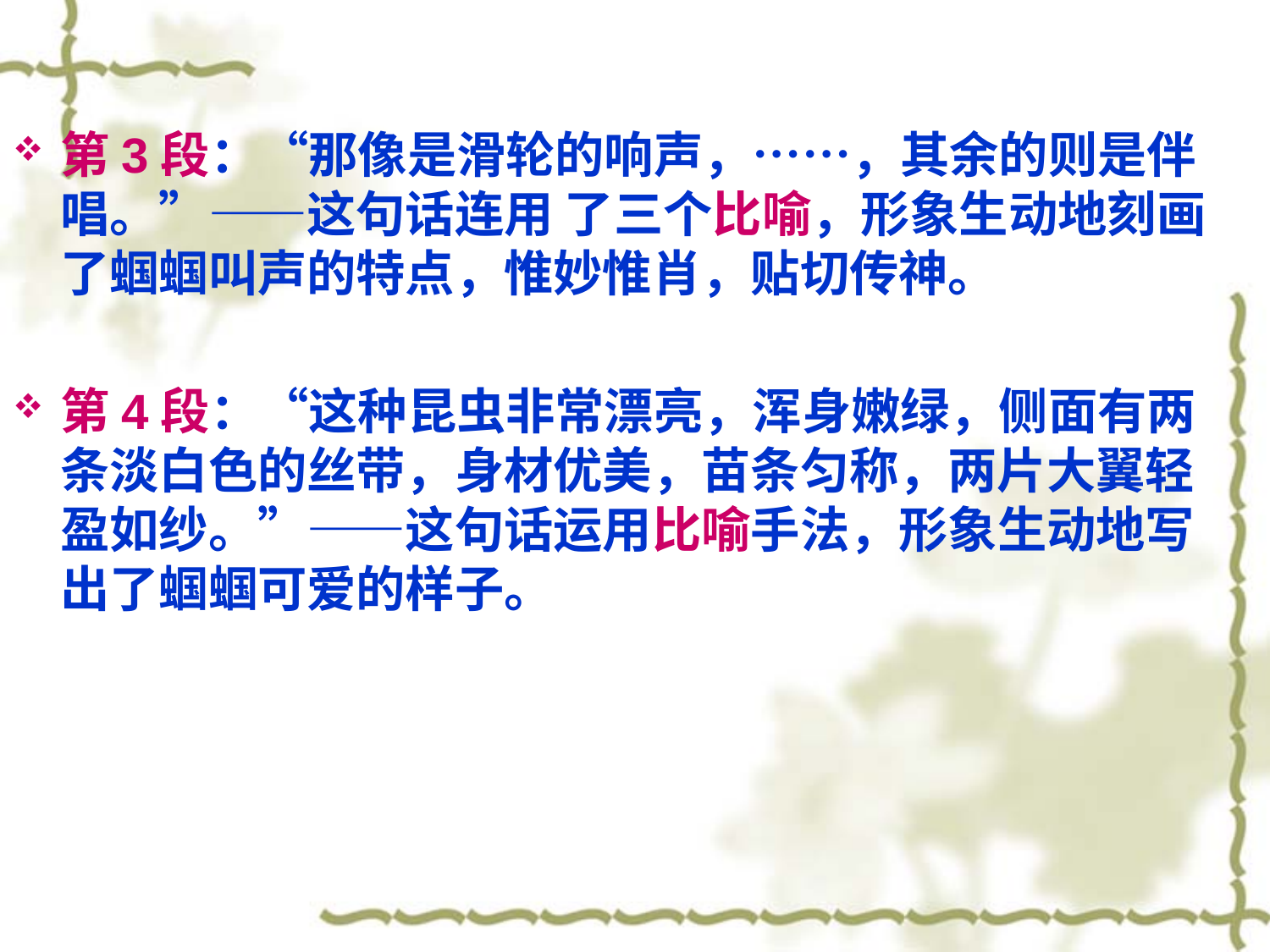

第3段：“那像是滑轮的响声，……，其余的则是伴唱。”——这句话连用 了三个比喻，形象生动地刻画了蝈蝈叫声的特点，惟妙惟肖，贴切传神。

第4段：“这种昆虫非常漂亮，浑身嫩绿，侧面有两条淡白色的丝带，身材优美，苗条匀称，两片大翼轻盈如纱。”——这句话运用比喻手法，形象生动地写出了蝈蝈可爱的样子。